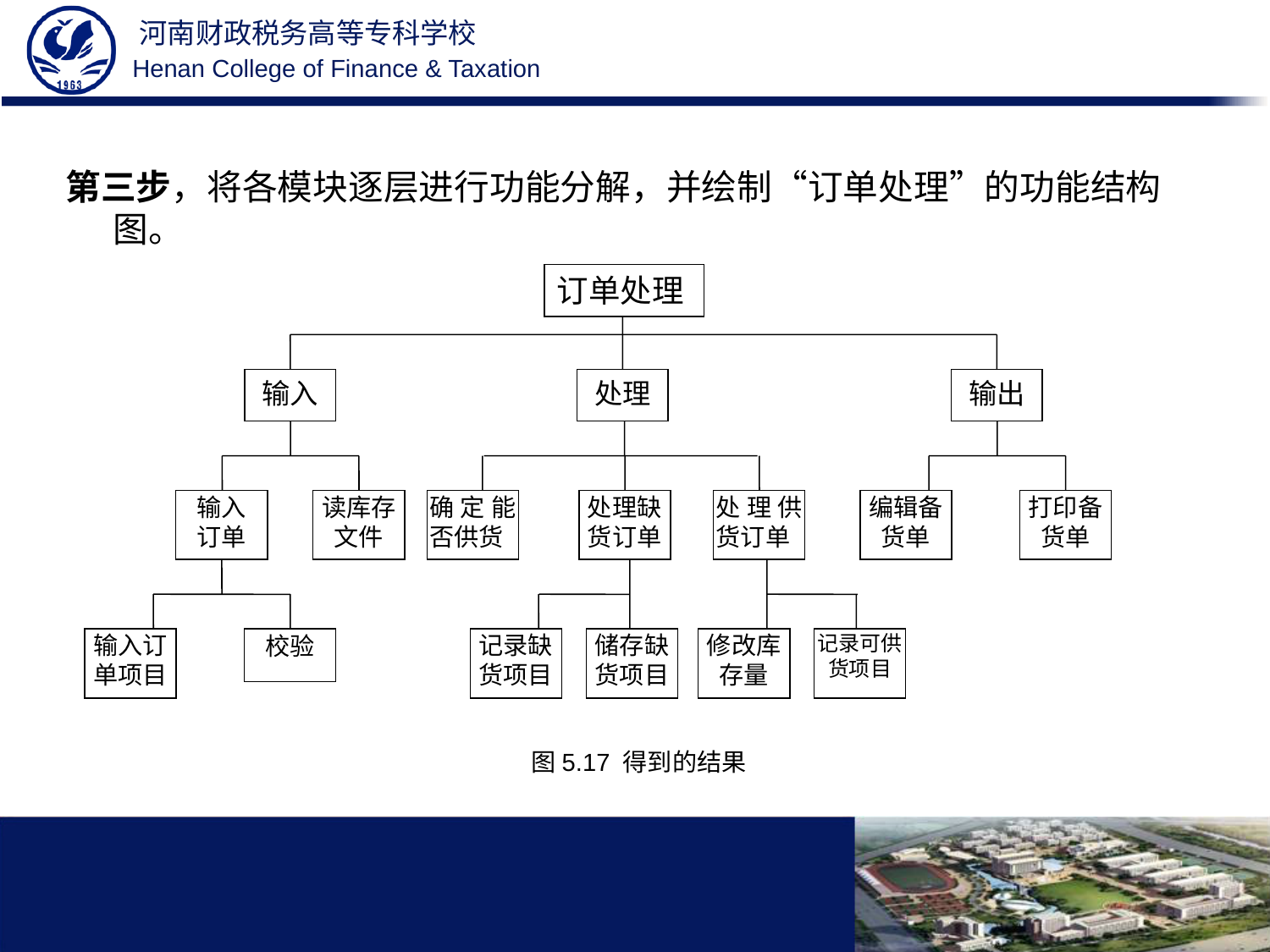

第三步，将各模块逐层进行功能分解，并绘制“订单处理”的功能结构图。
订单处理

输入

输入
订单
读库存文件

输入订单项目
校验
处理

确定能否供货
处理缺货订单
处理供货订单

记录缺货项目
储存缺货项目

修改库存量
记录可供货项目
输出

编辑备货单
打印备货单
图5.17 得到的结果